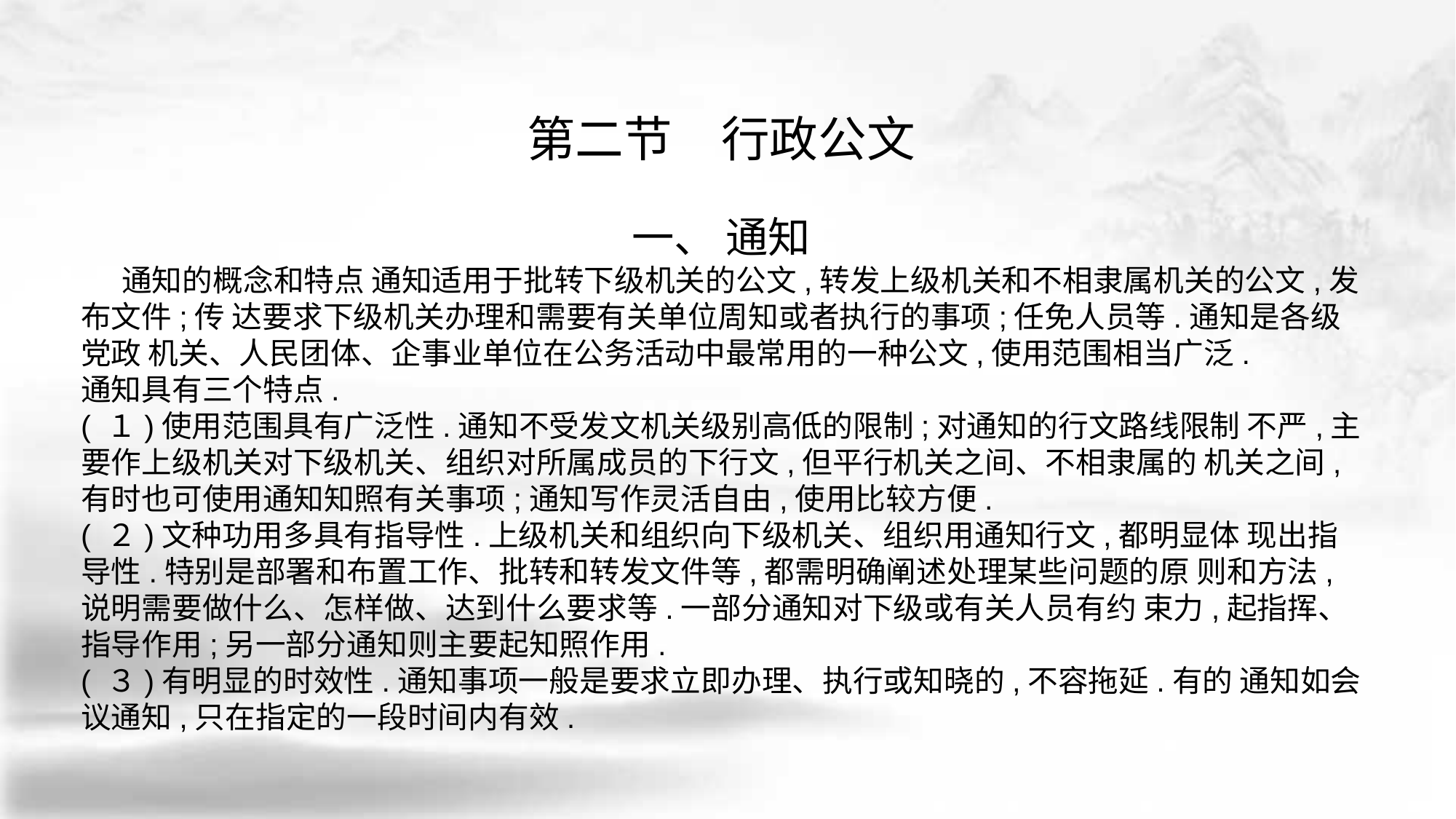

第二节　行政公文

一、 通知
     通知的概念和特点 通知适用于批转下级机关的公文,转发上级机关和不相隶属机关的公文,发布文件;传 达要求下级机关办理和需要有关单位周知或者执行的事项;任免人员等.通知是各级党政 机关、人民团体、企事业单位在公务活动中最常用的一种公文,使用范围相当广泛.
通知具有三个特点.
( １)使用范围具有广泛性.通知不受发文机关级别高低的限制;对通知的行文路线限制 不严,主要作上级机关对下级机关、组织对所属成员的下行文,但平行机关之间、不相隶属的 机关之间,有时也可使用通知知照有关事项;通知写作灵活自由,使用比较方便.
( ２)文种功用多具有指导性.上级机关和组织向下级机关、组织用通知行文,都明显体 现出指导性.特别是部署和布置工作、批转和转发文件等,都需明确阐述处理某些问题的原 则和方法,说明需要做什么、怎样做、达到什么要求等.一部分通知对下级或有关人员有约 束力,起指挥、指导作用;另一部分通知则主要起知照作用.
( ３)有明显的时效性.通知事项一般是要求立即办理、执行或知晓的,不容拖延.有的 通知如会议通知,只在指定的一段时间内有效.